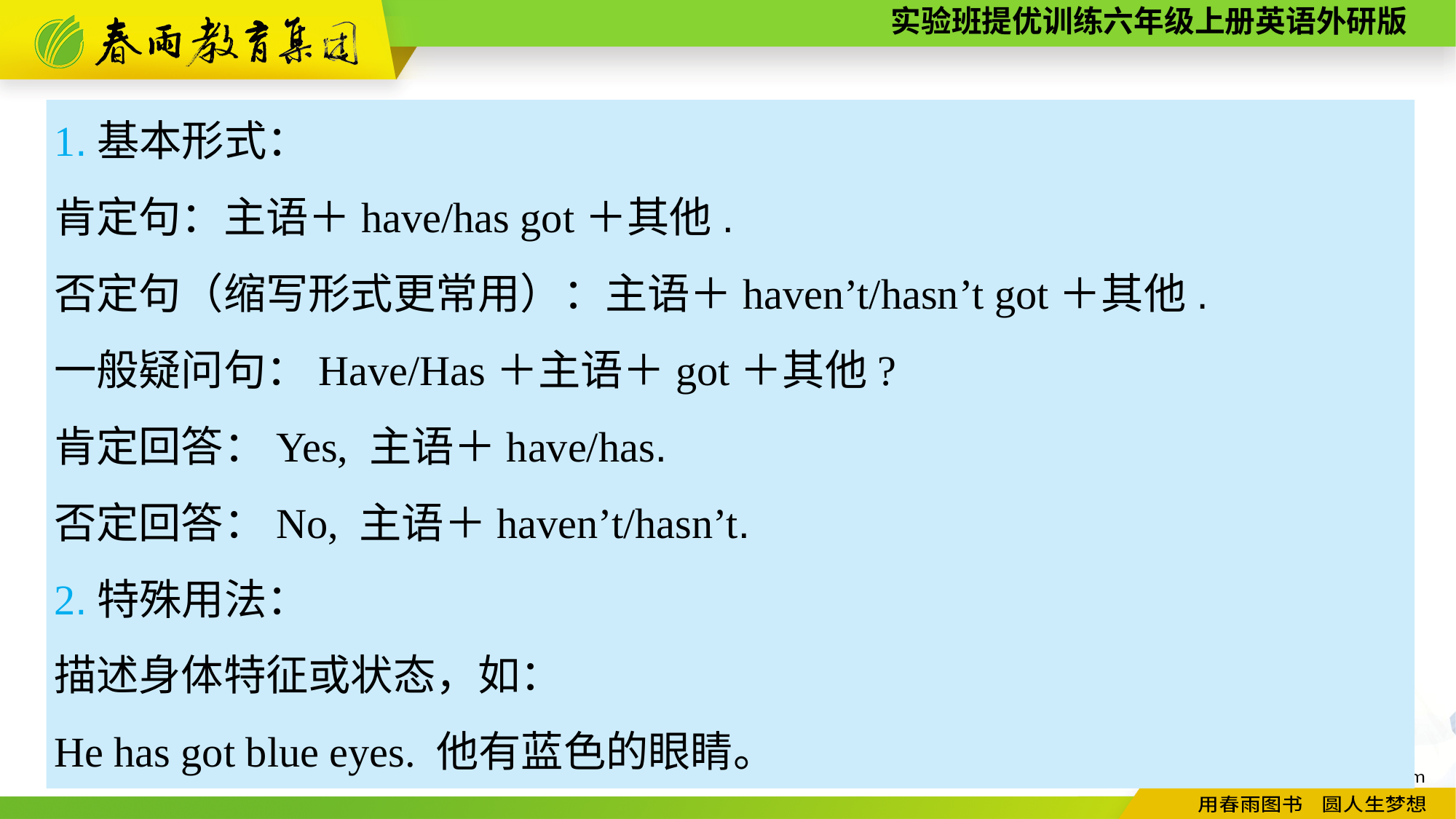

1.基本形式：
肯定句：主语＋have/has got＋其他.
否定句（缩写形式更常用）：主语＋haven’t/hasn’t got＋其他.
一般疑问句：Have/Has＋主语＋got＋其他?
肯定回答：Yes, 主语＋have/has.
否定回答：No, 主语＋haven’t/hasn’t.
2.特殊用法：
描述身体特征或状态，如：
He has got blue eyes. 他有蓝色的眼睛。